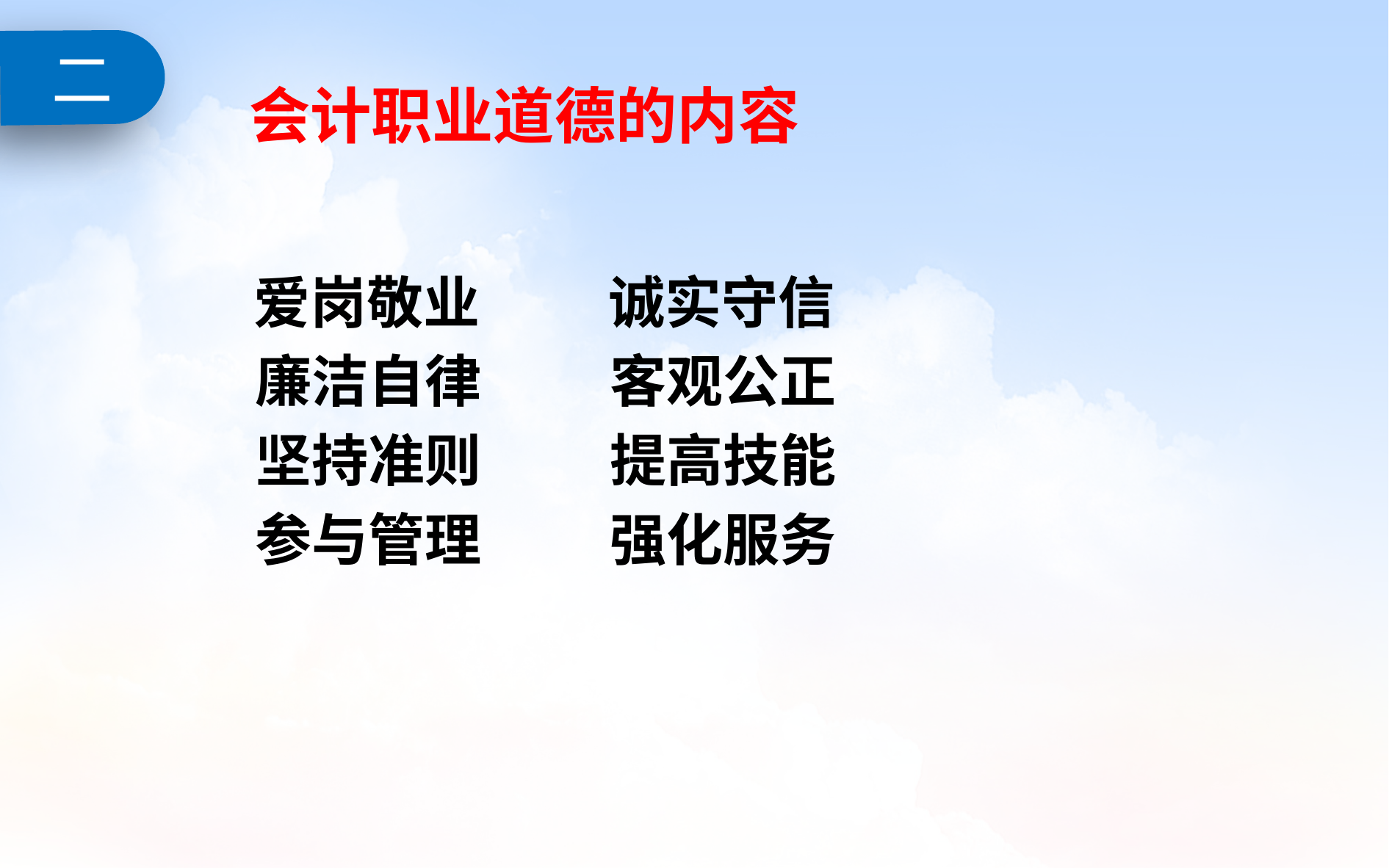

二
# 会计职业道德的内容
       爱岗敬业          诚实守信
       廉洁自律          客观公正
       坚持准则          提高技能
       参与管理          强化服务